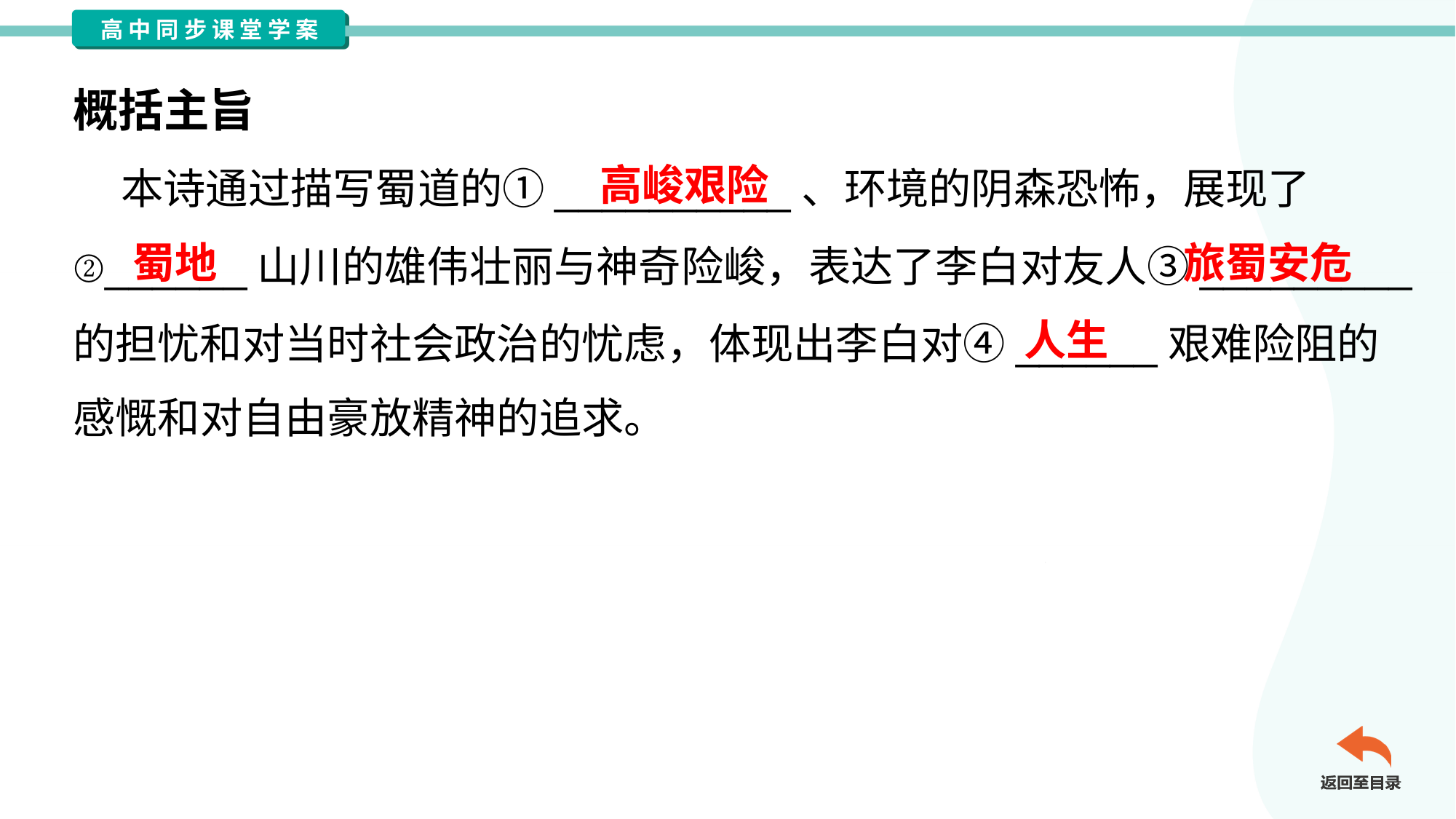

概括主旨
高峻艰险
    本诗通过描写蜀道的①__________、环境的阴森恐怖，展现了
②______山川的雄伟壮丽与神奇险峻，表达了李白对友人③_________
的担忧和对当时社会政治的忧虑，体现出李白对④______艰难险阻的
感慨和对自由豪放精神的追求。
蜀地
旅蜀安危
人生